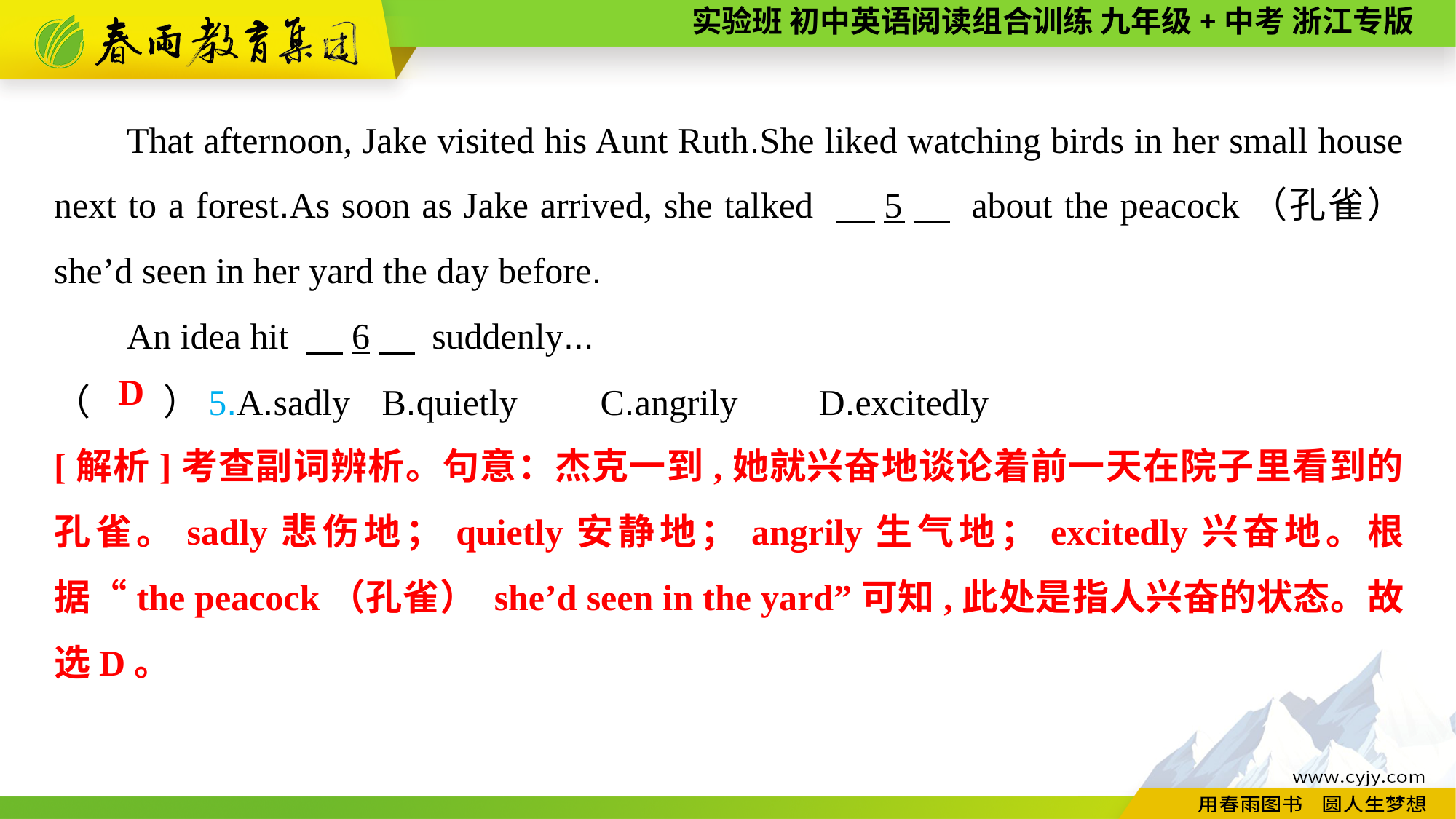

That afternoon, Jake visited his Aunt Ruth.She liked watching birds in her small house next to a forest.As soon as Jake arrived, she talked 　5　 about the peacock（孔雀） she’d seen in her yard the day before.
An idea hit 　6　 suddenly...
（　　）5.A.sadly	B.quietly	C.angrily	D.excitedly
D
[解析]考查副词辨析。句意：杰克一到,她就兴奋地谈论着前一天在院子里看到的孔雀。sadly悲伤地；quietly安静地；angrily生气地；excitedly兴奋地。根据“the peacock（孔雀） she’d seen in the yard”可知,此处是指人兴奋的状态。故选D。